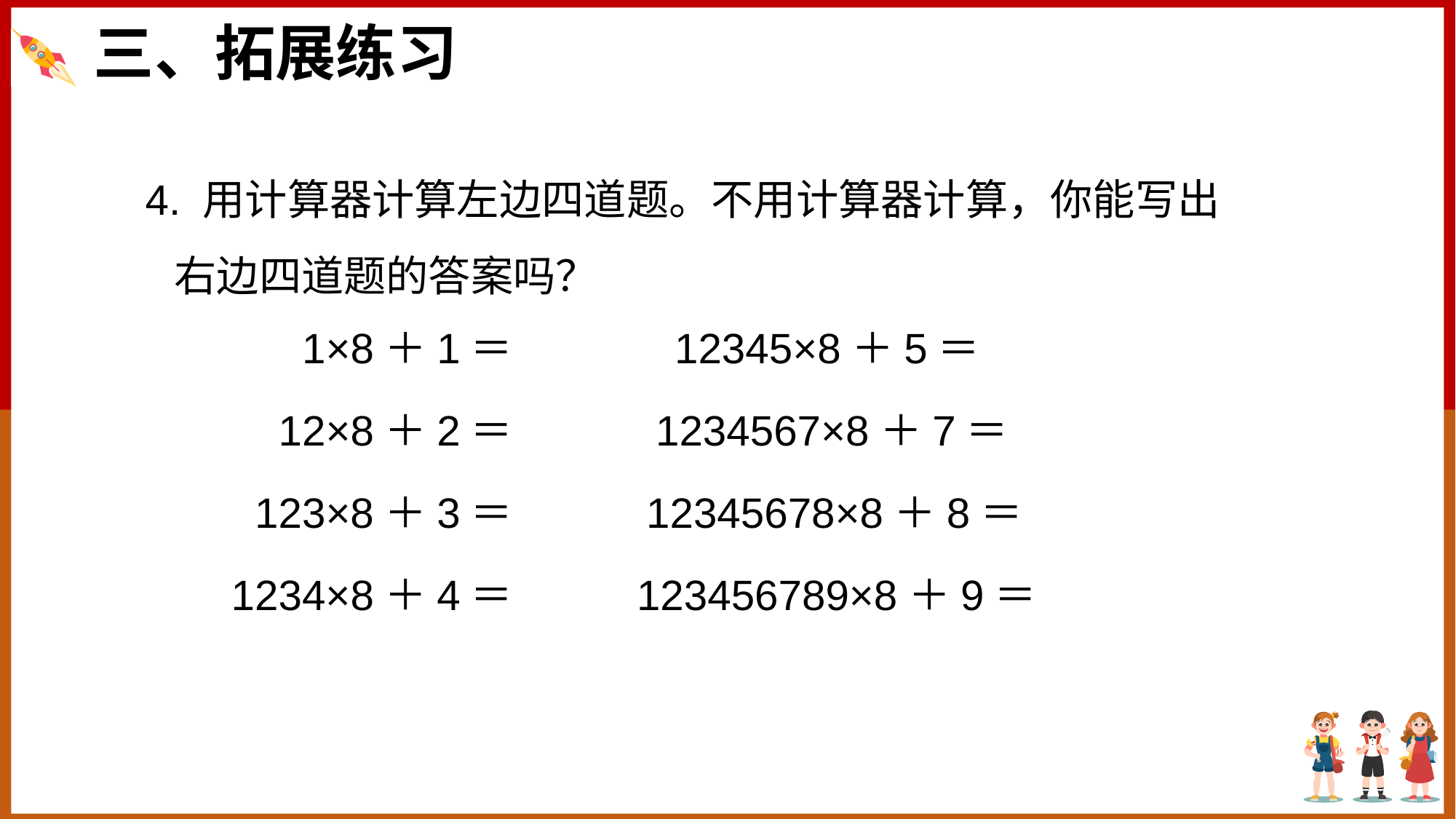

三、拓展练习
4. 用计算器计算左边四道题。不用计算器计算，你能写出
  右边四道题的答案吗？
       1×8＋1＝                12345×8＋5＝
     12×8＋2＝              1234567×8＋7＝
   123×8＋3＝             12345678×8＋8＝
 1234×8＋4＝            123456789×8＋9＝